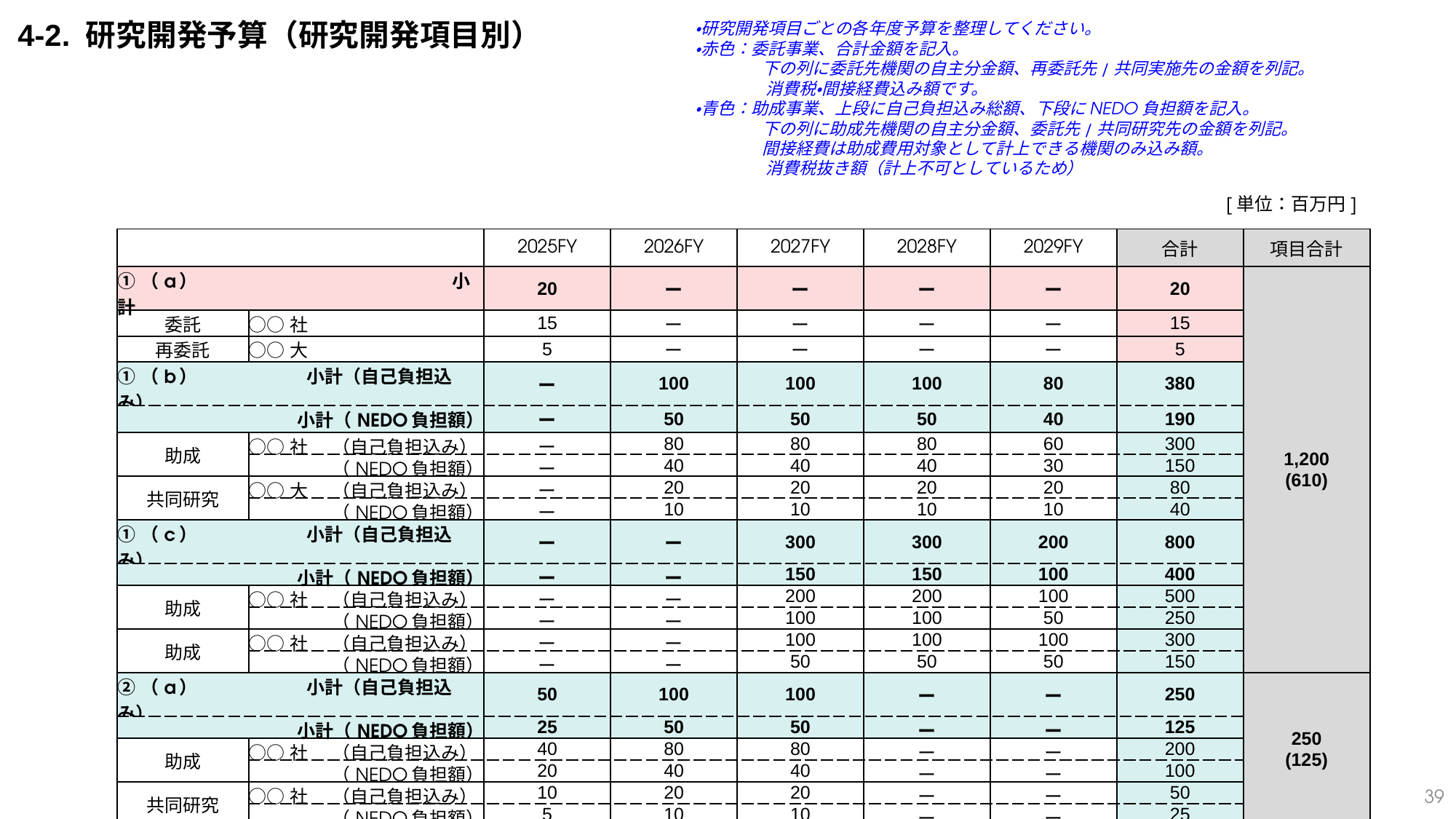

・研究開発項目ごとの各年度予算を整理してください。
・赤色：委託事業、合計金額を記入。
　　　　下の列に委託先機関の自主分金額、再委託先/共同実施先の金額を列記。
　　　　 消費税・間接経費込み額です。
・青色：助成事業、上段に自己負担込み総額、下段にNEDO負担額を記入。
　　　　下の列に助成先機関の自主分金額、委託先/共同研究先の金額を列記。
　　　　間接経費は助成費用対象として計上できる機関のみ込み額。
　　　　 消費税抜き額（計上不可としているため）
4-2. 研究開発予算（研究開発項目別）
[単位：百万円]
|  |  | 2025FY | 2026FY | 2027FY | 2028FY | 2029FY | 合計 | 項目合計 |
| --- | --- | --- | --- | --- | --- | --- | --- | --- |
| ①（a）　　　　　　　　　　　　　　小計 |  | 20 | ー | ー | ー | ー | 20 | 1,200 (610) |
| 委託 | ○○社 | 15 | ー | ー | ー | ー | 15 |  |
| 再委託 | ○○大 | 5 | ー | ー | ー | ー | 5 |  |
| ①（b）　　　　　　小計（自己負担込み） |  | ー | 100 | 100 | 100 | 80 | 380 |  |
| 小計（NEDO負担額） |  | ー | 50 | 50 | 50 | 40 | 190 |  |
| 助成 | ○○社 （自己負担込み） | ー | 80 | 80 | 80 | 60 | 300 |  |
|  | （NEDO負担額） | ー | 40 | 40 | 40 | 30 | 150 |  |
| 共同研究 | ○○大 （自己負担込み） | ー | 20 | 20 | 20 | 20 | 80 |  |
|  | （NEDO負担額） | ー | 10 | 10 | 10 | 10 | 40 |  |
| ①（c）　　　　　　小計（自己負担込み） |  | ー | ー | 300 | 300 | 200 | 800 |  |
| 小計（NEDO負担額） |  | ー | ー | 150 | 150 | 100 | 400 |  |
| 助成 | ○○社 （自己負担込み） | ー | ー | 200 | 200 | 100 | 500 |  |
|  | （NEDO負担額） | ー | ー | 100 | 100 | 50 | 250 |  |
| 助成 | ○○社 （自己負担込み） | ー | ー | 100 | 100 | 100 | 300 |  |
|  | （NEDO負担額） | ー | ー | 50 | 50 | 50 | 150 |  |
| ②（a）　　　　　　小計（自己負担込み） |  | 50 | 100 | 100 | ー | ー | 250 | 250 (125) |
| 小計（NEDO負担額） |  | 25 | 50 | 50 | ー | ー | 125 |  |
| 助成 | ○○社 （自己負担込み） | 40 | 80 | 80 | ー | ー | 200 |  |
|  | （NEDO負担額） | 20 | 40 | 40 | ー | ー | 100 |  |
| 共同研究 | ○○社 （自己負担込み） | 10 | 20 | 20 | ー | ー | 50 |  |
|  | （NEDO負担額） | 5 | 10 | 10 | ー | ー | 25 |  |
39